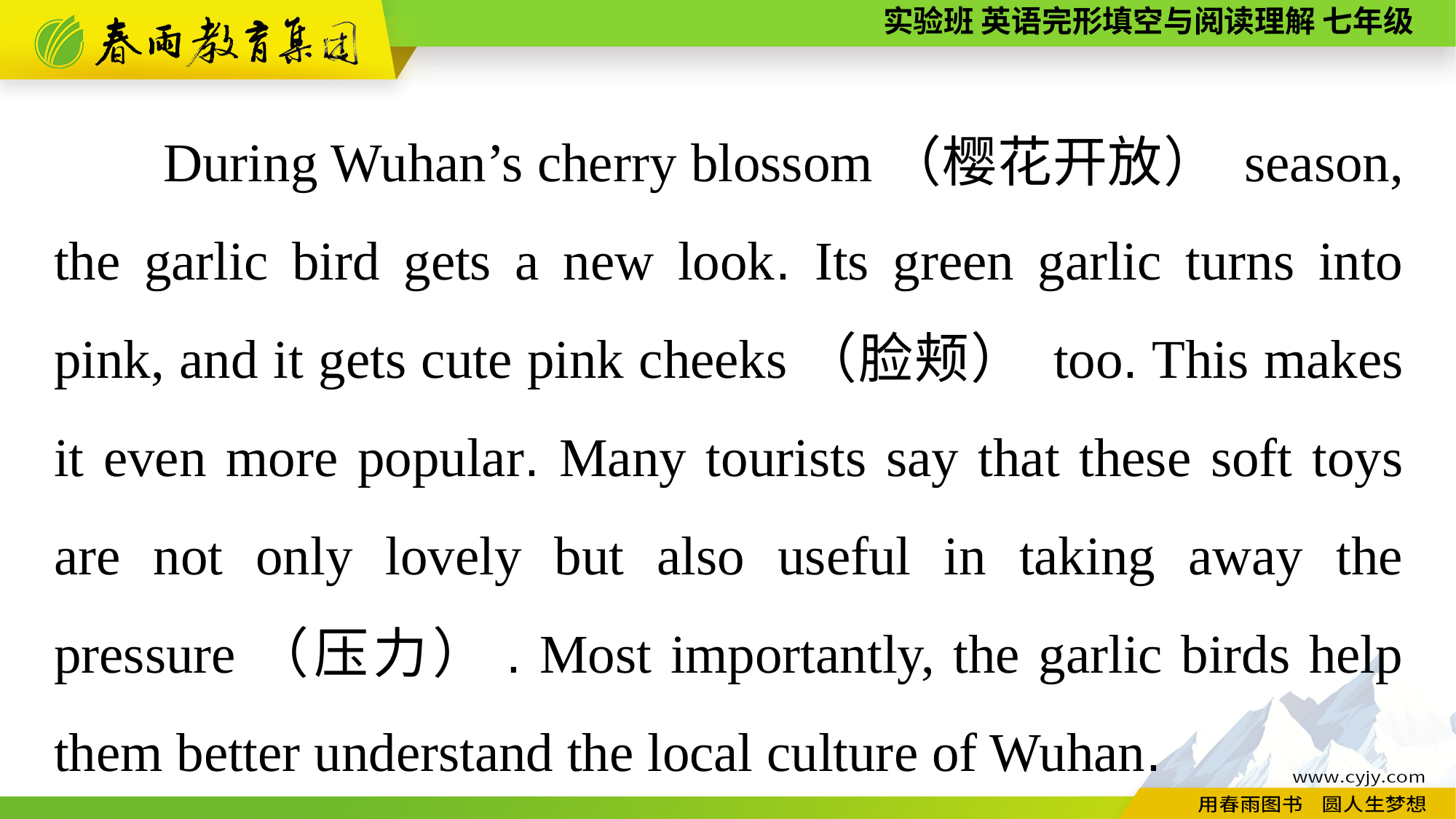

During Wuhan’s cherry blossom（樱花开放） season, the garlic bird gets a new look. Its green garlic turns into pink, and it gets cute pink cheeks（脸颊） too. This makes it even more popular. Many tourists say that these soft toys are not only lovely but also useful in taking away the pressure（压力）. Most importantly, the garlic birds help them better understand the local culture of Wuhan.